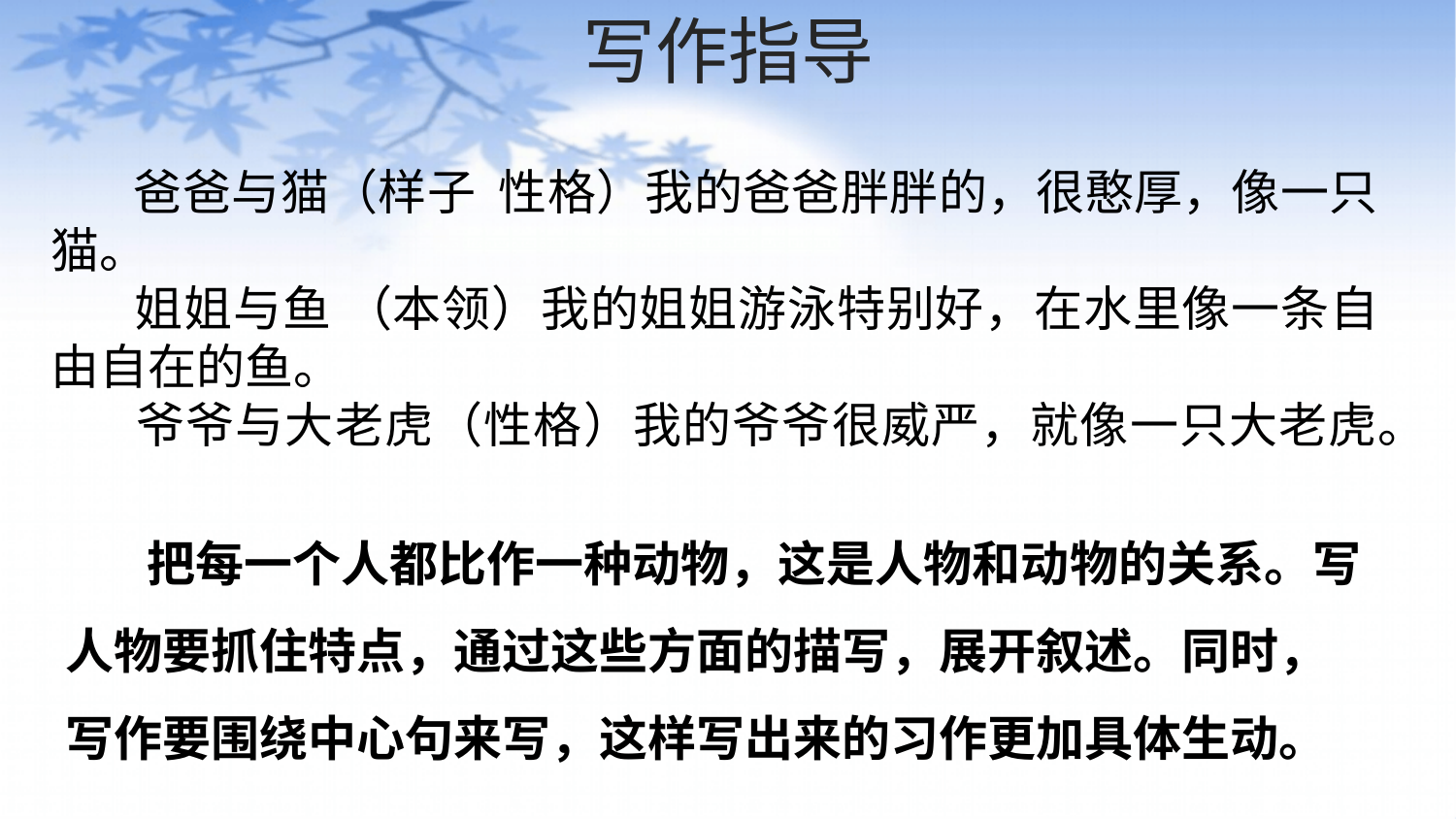

# 写作指导
  爸爸与猫（样子  性格）我的爸爸胖胖的，很憨厚，像一只猫。
  姐姐与鱼 （本领）我的姐姐游泳特别好，在水里像一条自由自在的鱼。
  爷爷与大老虎（性格）我的爷爷很威严，就像一只大老虎。
  把每一个人都比作一种动物，这是人物和动物的关系。写人物要抓住特点，通过这些方面的描写，展开叙述。同时，写作要围绕中心句来写，这样写出来的习作更加具体生动。